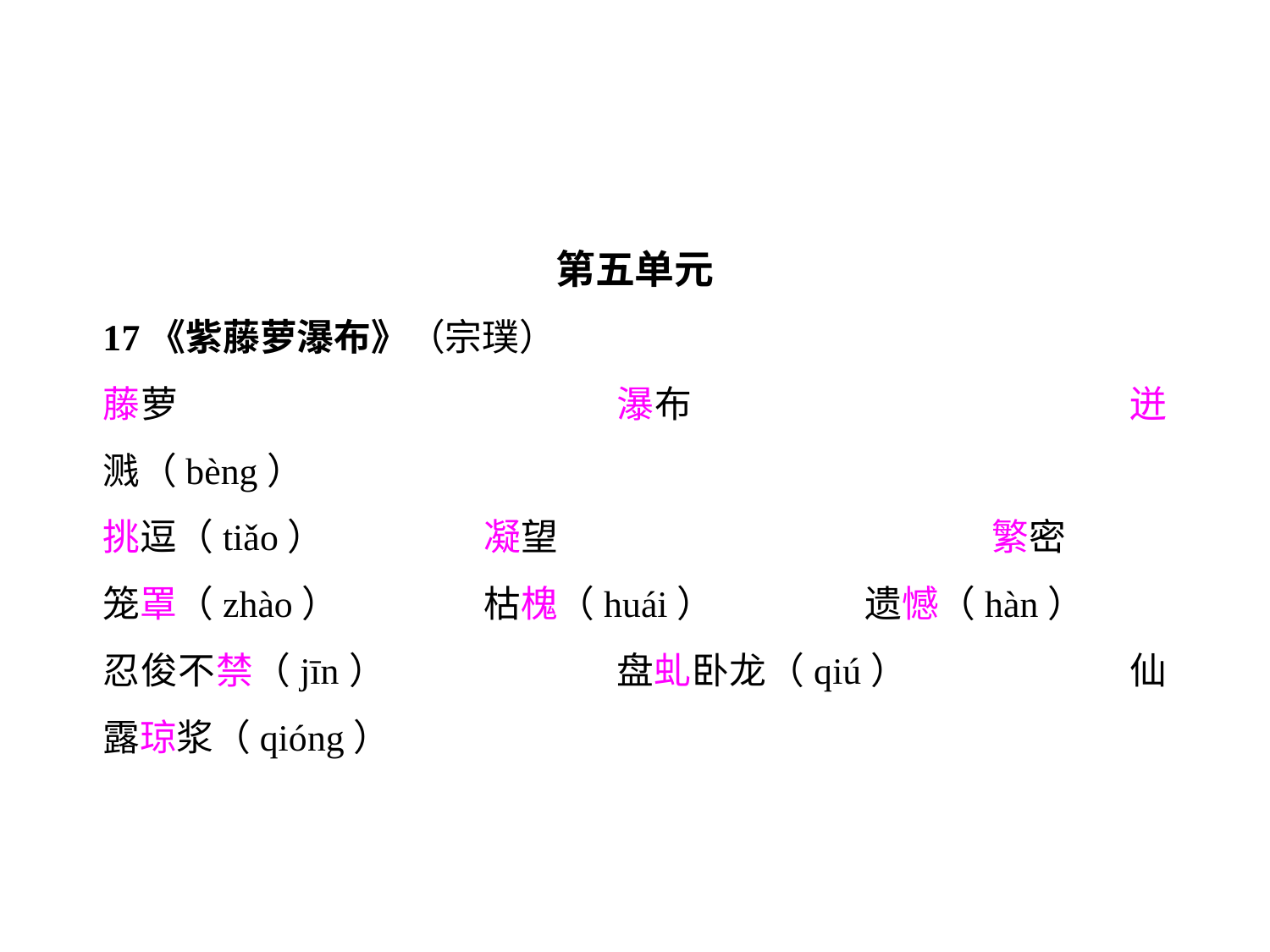

第五单元
17《紫藤萝瀑布》（宗璞）
藤萝				瀑布				迸溅（bèng）
挑逗（tiǎo）		凝望				繁密
笼罩（zhào）		枯槐（huái）		遗憾（hàn）
忍俊不禁（jīn）		盘虬卧龙（qiú）		仙露琼浆（qióng）